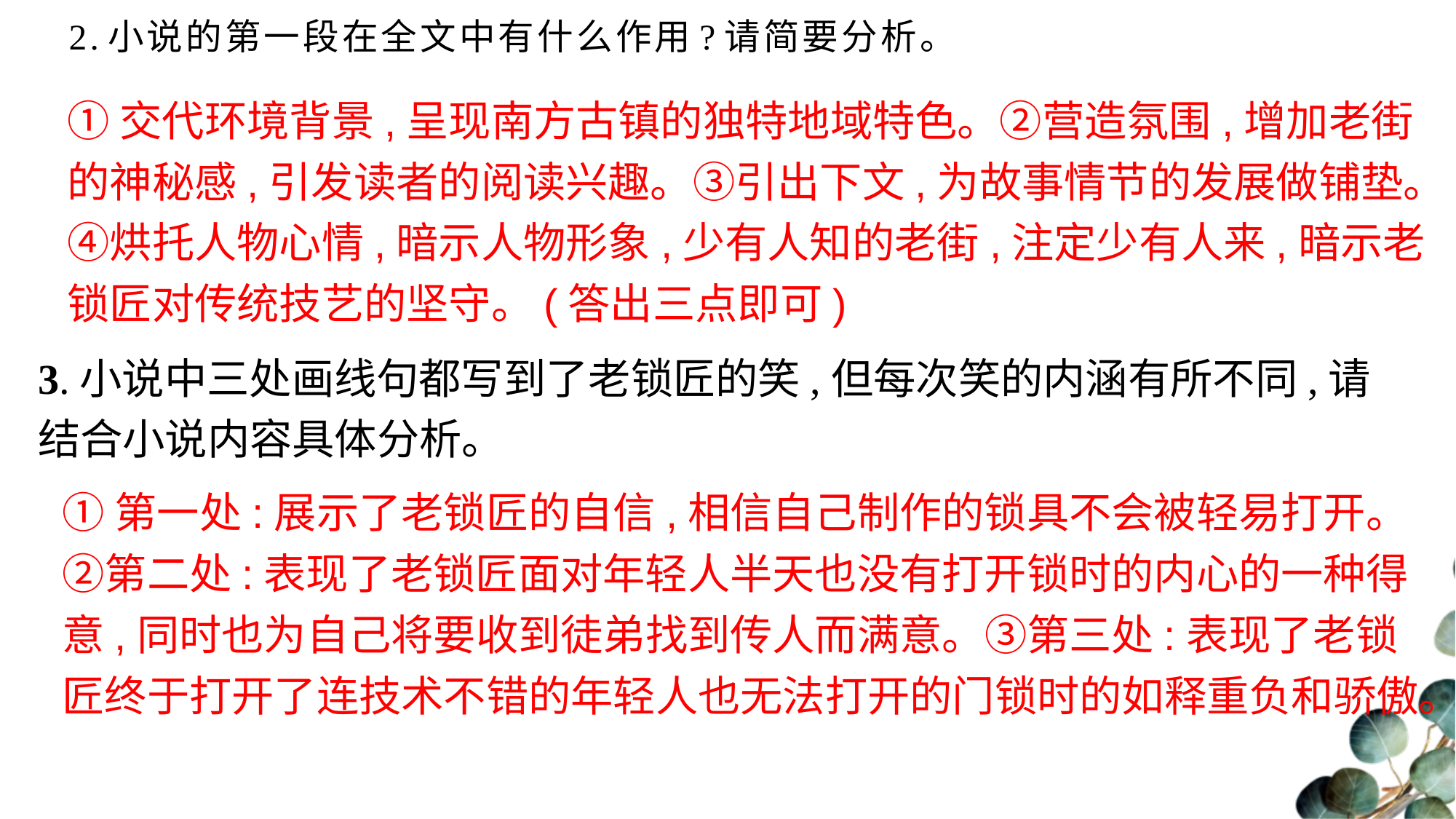

# 2.小说的第一段在全文中有什么作用?请简要分析。
①交代环境背景,呈现南方古镇的独特地域特色。②营造氛围,增加老街的神秘感,引发读者的阅读兴趣。③引出下文,为故事情节的发展做铺垫。④烘托人物心情,暗示人物形象,少有人知的老街,注定少有人来,暗示老锁匠对传统技艺的坚守。(答出三点即可)
3.小说中三处画线句都写到了老锁匠的笑,但每次笑的内涵有所不同,请
结合小说内容具体分析。
①第一处:展示了老锁匠的自信,相信自己制作的锁具不会被轻易打开。②第二处:表现了老锁匠面对年轻人半天也没有打开锁时的内心的一种得意,同时也为自己将要收到徒弟找到传人而满意。③第三处:表现了老锁匠终于打开了连技术不错的年轻人也无法打开的门锁时的如释重负和骄傲。